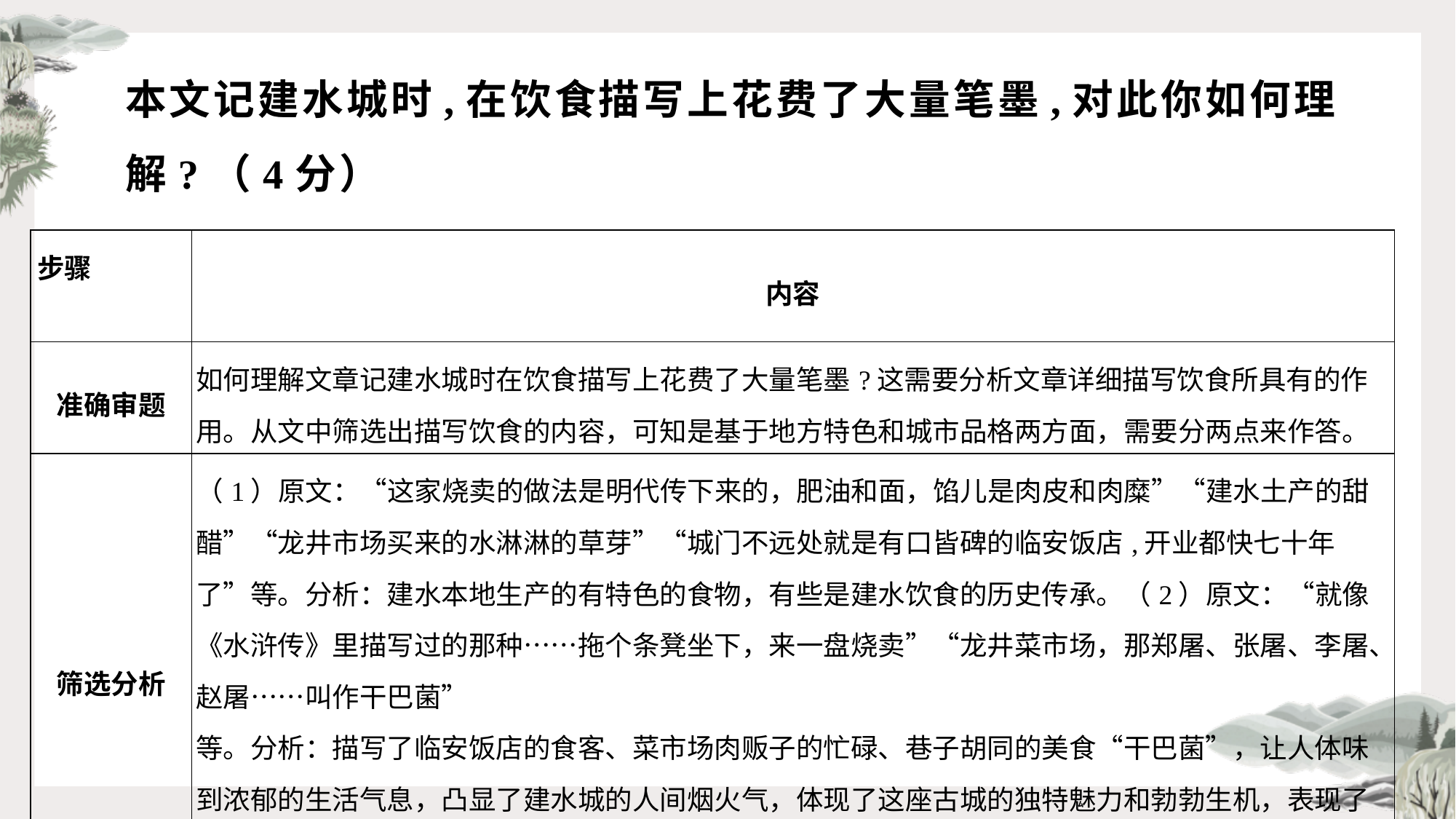

# 本文记建水城时,在饮食描写上花费了大量笔墨,对此你如何理解?（4分）
| 步骤 | 内容 |
| --- | --- |
| 准确审题 | 如何理解文章记建水城时在饮食描写上花费了大量笔墨?这需要分析文章详细描写饮食所具有的作用。从文中筛选出描写饮食的内容，可知是基于地方特色和城市品格两方面，需要分两点来作答。 |
| 筛选分析 | （1）原文：“这家烧卖的做法是明代传下来的，肥油和面，馅儿是肉皮和肉糜”“建水土产的甜醋”“龙井市场买来的水淋淋的草芽”“城门不远处就是有口皆碑的临安饭店,开业都快七十年了”等。分析：建水本地生产的有特色的食物，有些是建水饮食的历史传承。（2）原文：“就像《水浒传》里描写过的那种……拖个条凳坐下，来一盘烧卖”“龙井菜市场，那郑屠、张屠、李屠、赵屠……叫作干巴菌” 等。分析：描写了临安饭店的食客、菜市场肉贩子的忙碌、巷子胡同的美食“干巴菌”，让人体味到浓郁的生活气息，凸显了建水城的人间烟火气，体现了这座古城的独特魅力和勃勃生机，表现了建水城的城市品格。 |